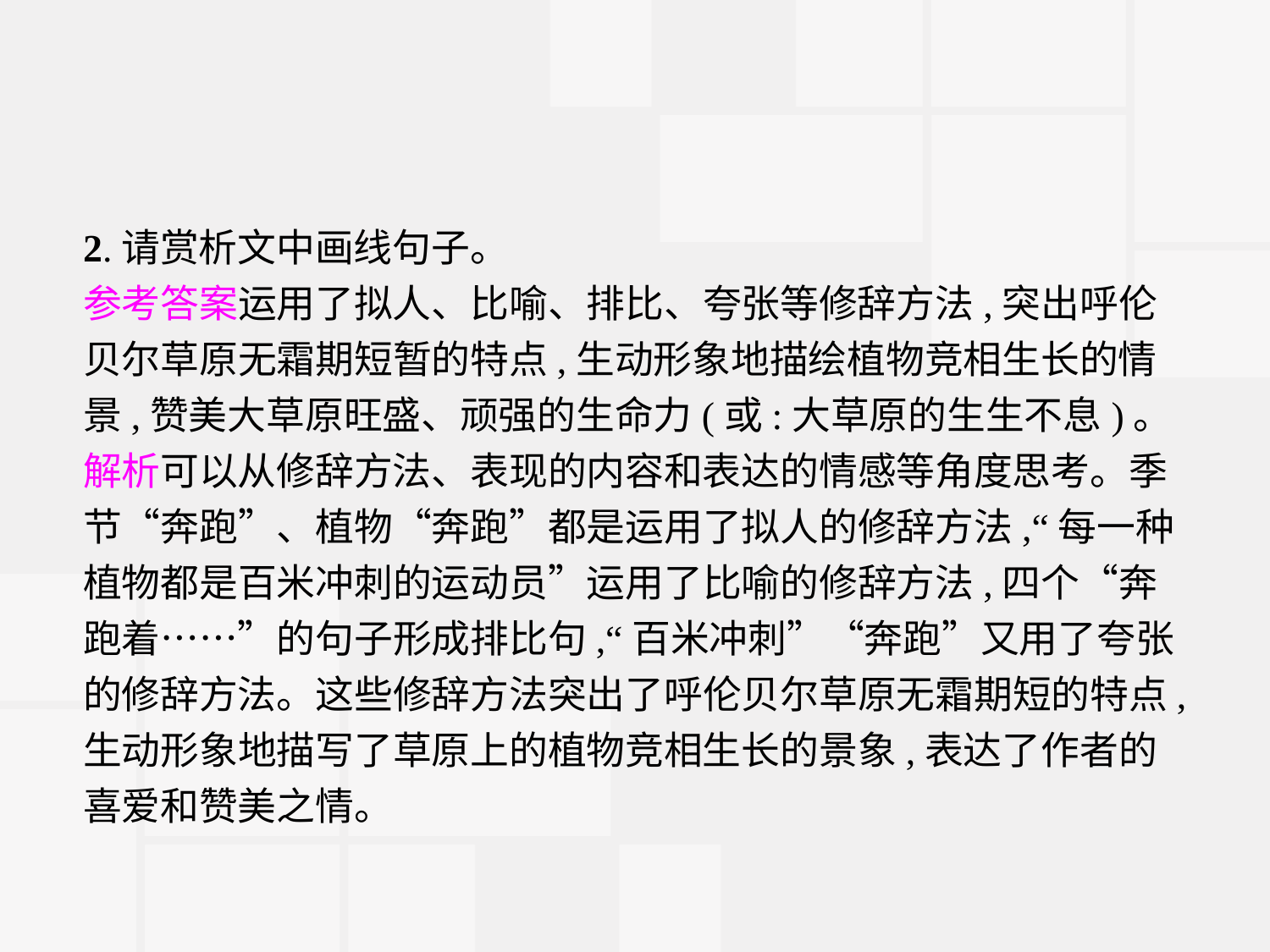

2.请赏析文中画线句子。
参考答案运用了拟人、比喻、排比、夸张等修辞方法,突出呼伦贝尔草原无霜期短暂的特点,生动形象地描绘植物竞相生长的情景,赞美大草原旺盛、顽强的生命力(或:大草原的生生不息)。
解析可以从修辞方法、表现的内容和表达的情感等角度思考。季节“奔跑”、植物“奔跑”都是运用了拟人的修辞方法,“每一种植物都是百米冲刺的运动员”运用了比喻的修辞方法,四个“奔跑着……”的句子形成排比句,“百米冲刺”“奔跑”又用了夸张的修辞方法。这些修辞方法突出了呼伦贝尔草原无霜期短的特点,生动形象地描写了草原上的植物竞相生长的景象,表达了作者的喜爱和赞美之情。